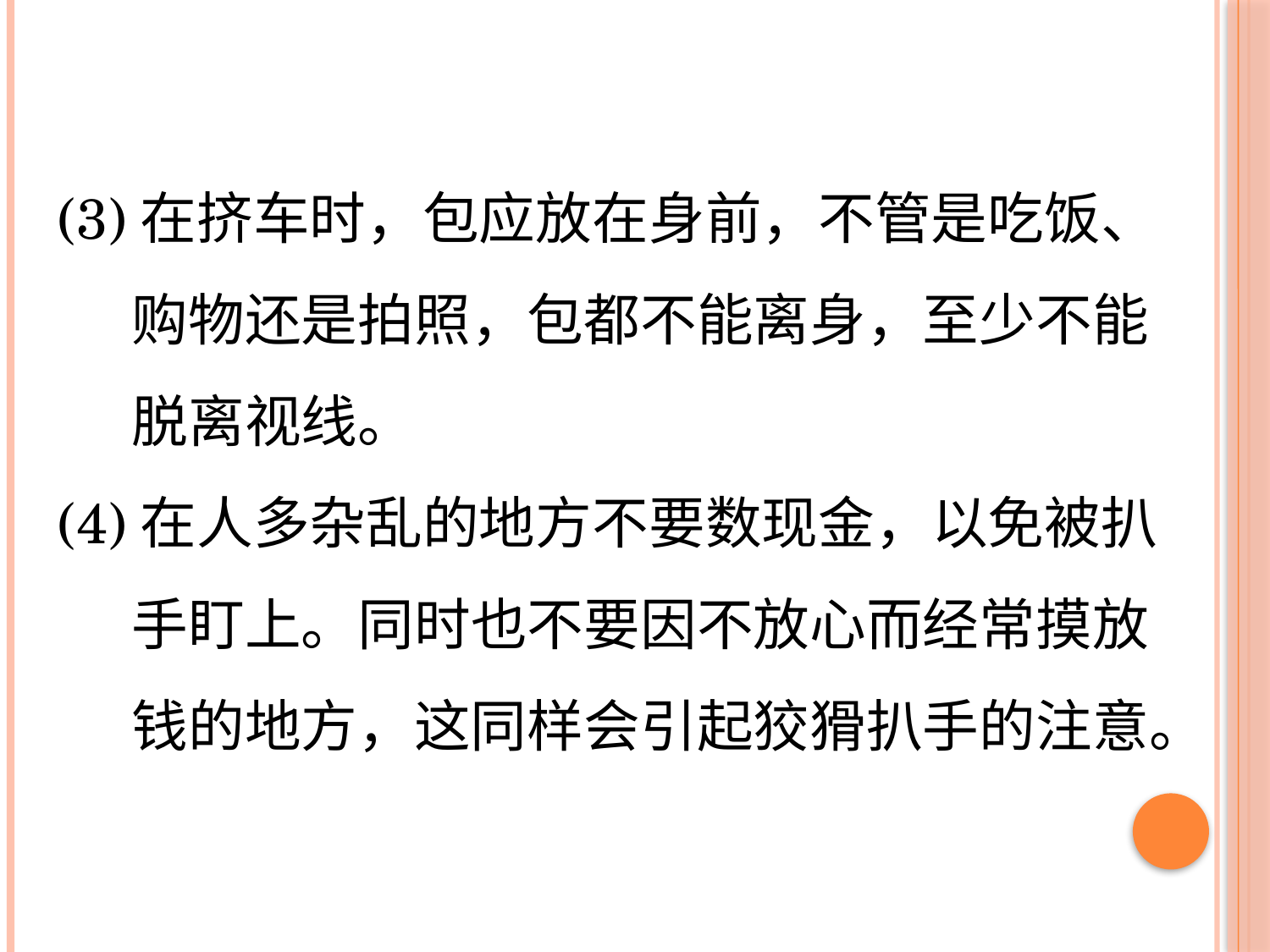

(3)在挤车时，包应放在身前，不管是吃饭、购物还是拍照，包都不能离身，至少不能脱离视线。
(4)在人多杂乱的地方不要数现金，以免被扒手盯上。同时也不要因不放心而经常摸放钱的地方，这同样会引起狡猾扒手的注意。